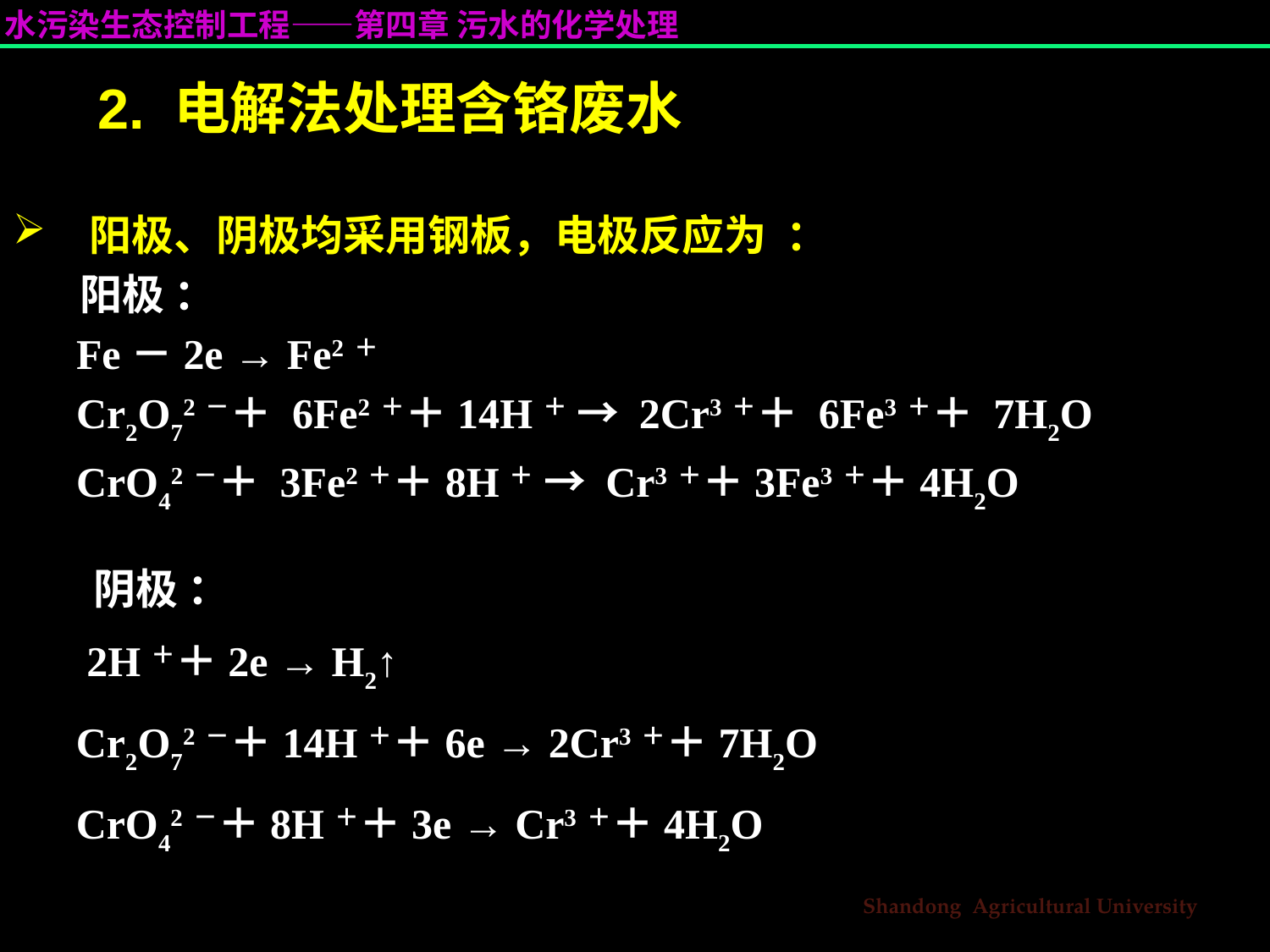

# 2. 电解法处理含铬废水

  阳极、阴极均采用钢板，电极反应为  ：
      阳极 ：
      Fe－2e → Fe2＋
      Cr2O72－＋ 6Fe2＋＋14H＋ → 2Cr3＋＋ 6Fe3＋＋ 7H2O
      CrO42－＋ 3Fe2＋＋8H＋ → Cr3＋＋3Fe3＋＋4H2O

   阴极 ：
   2H＋＋2e → H2↑
  Cr2O72－＋14H＋＋6e → 2Cr3＋＋7H2O
  CrO42－＋8H＋＋3e → Cr3＋＋4H2O